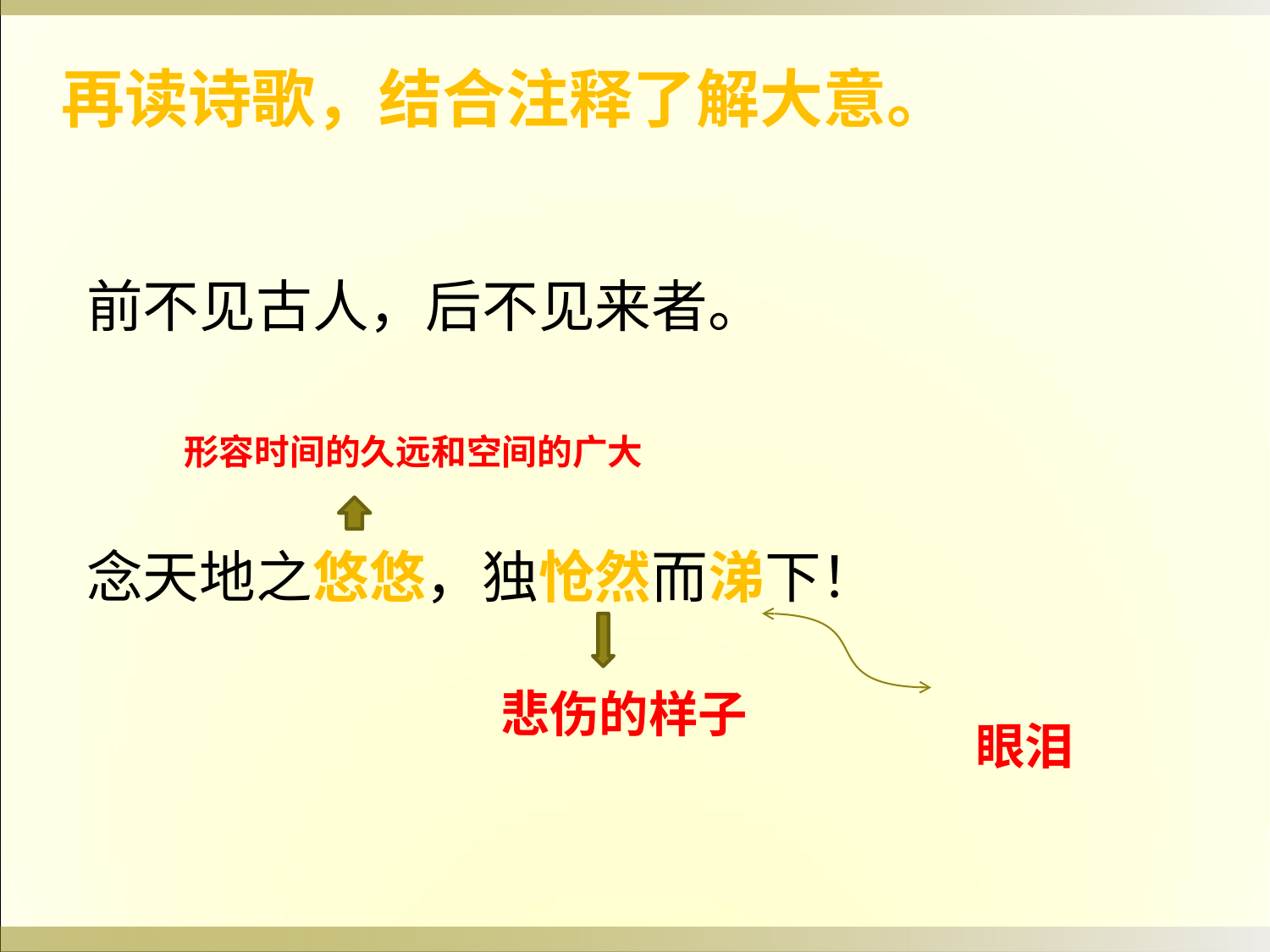

再读诗歌，结合注释了解大意。
前不见古人，后不见来者。

念天地之悠悠，独怆然而涕下！
形容时间的久远和空间的广大

悲伤的样子
眼泪